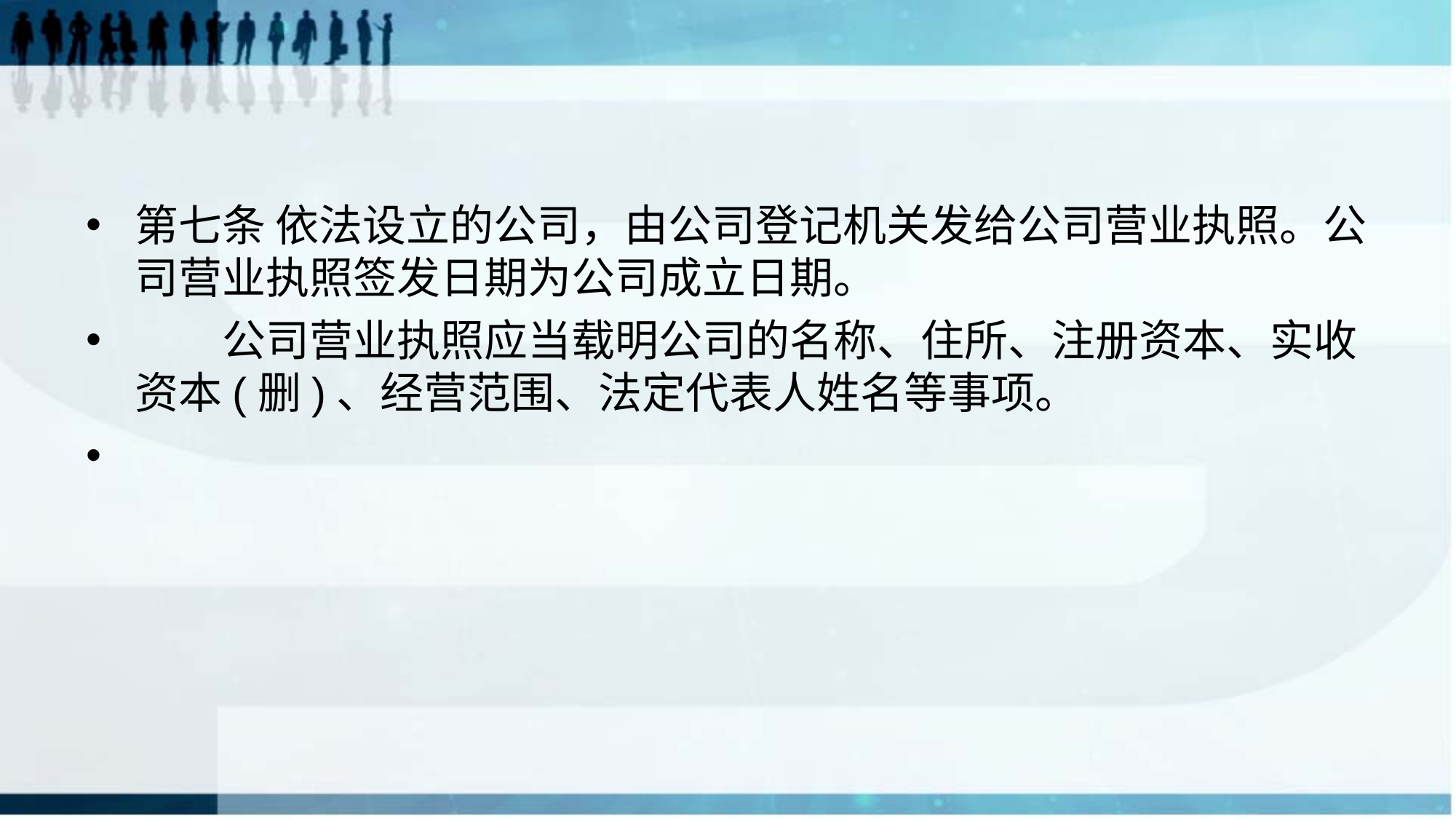

#
第七条 依法设立的公司，由公司登记机关发给公司营业执照。公司营业执照签发日期为公司成立日期。
　　公司营业执照应当载明公司的名称、住所、注册资本、实收资本(删)、经营范围、法定代表人姓名等事项。